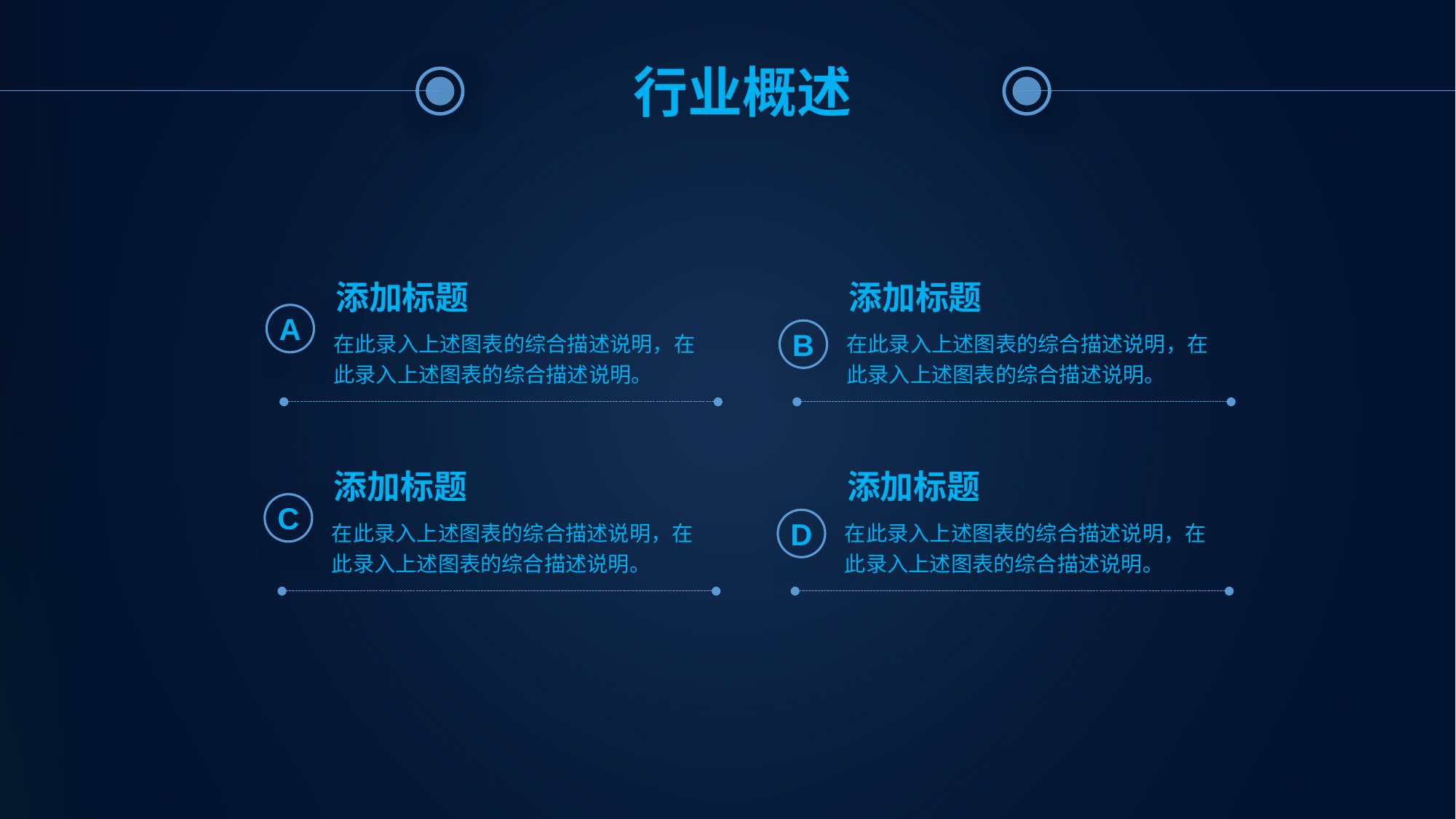

行业概述

添加标题
添加标题

A

在此录入上述图表的综合描述说明，在此录入上述图表的综合描述说明。
在此录入上述图表的综合描述说明，在此录入上述图表的综合描述说明。
B
添加标题
添加标题

C

在此录入上述图表的综合描述说明，在此录入上述图表的综合描述说明。
在此录入上述图表的综合描述说明，在此录入上述图表的综合描述说明。
D